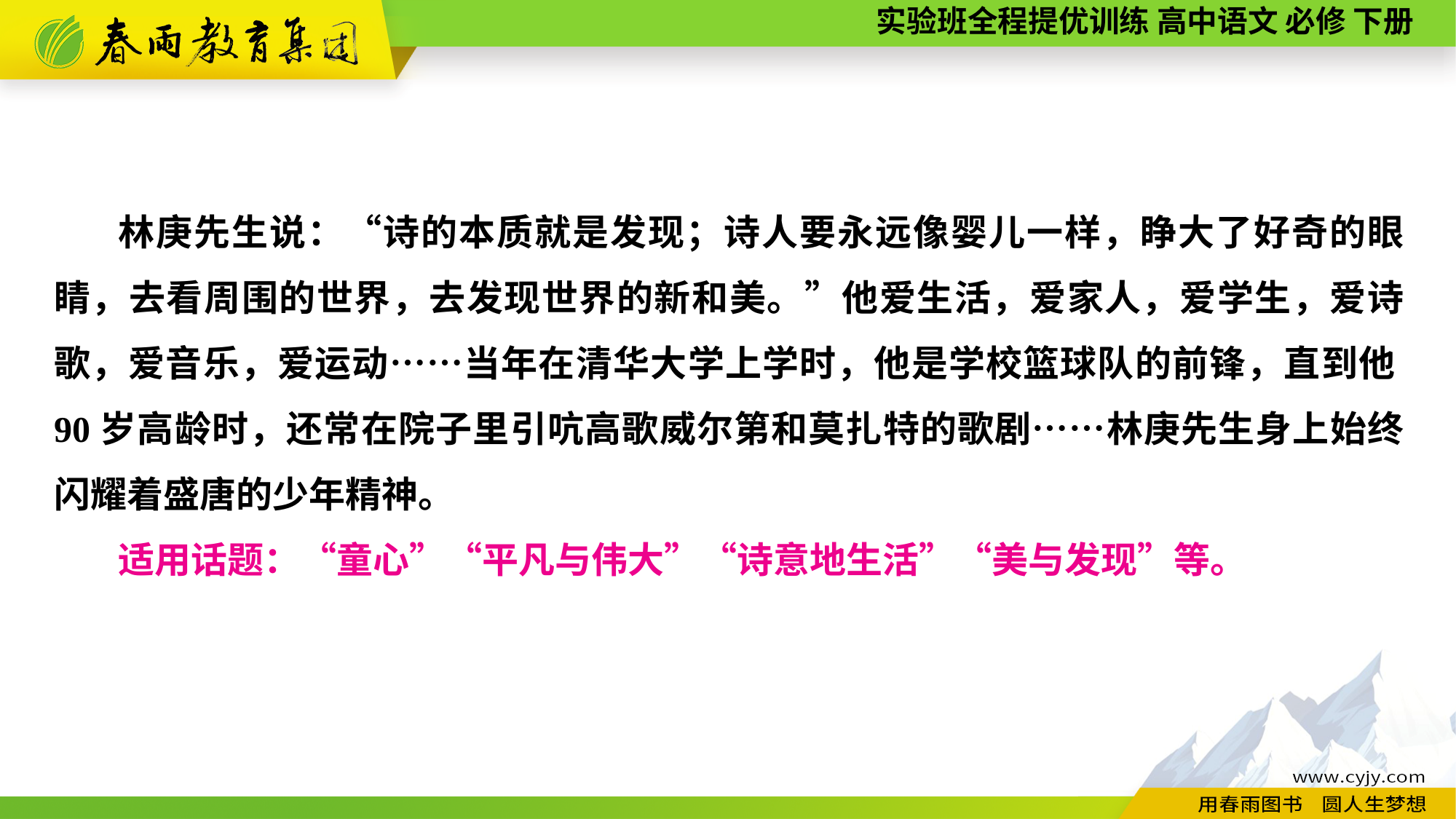

林庚先生说：“诗的本质就是发现；诗人要永远像婴儿一样，睁大了好奇的眼睛，去看周围的世界，去发现世界的新和美。”他爱生活，爱家人，爱学生，爱诗歌，爱音乐，爱运动……当年在清华大学上学时，他是学校篮球队的前锋，直到他90岁高龄时，还常在院子里引吭高歌威尔第和莫扎特的歌剧……林庚先生身上始终闪耀着盛唐的少年精神。
适用话题：“童心”“平凡与伟大”“诗意地生活”“美与发现”等。